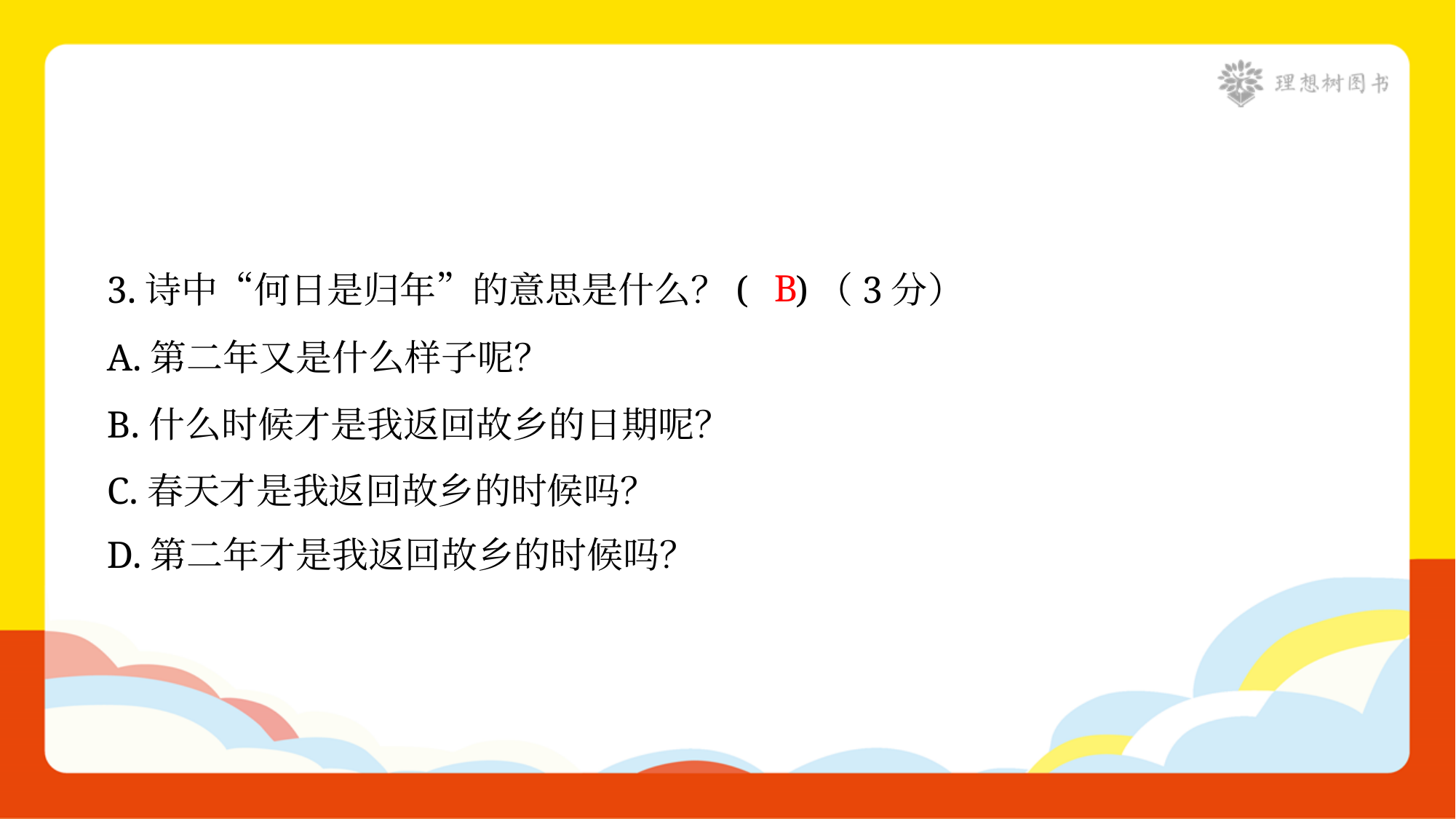

B
3.诗中“何日是归年”的意思是什么？(     )（3分）
A.第二年又是什么样子呢？
B.什么时候才是我返回故乡的日期呢？
C.春天才是我返回故乡的时候吗？
D.第二年才是我返回故乡的时候吗？